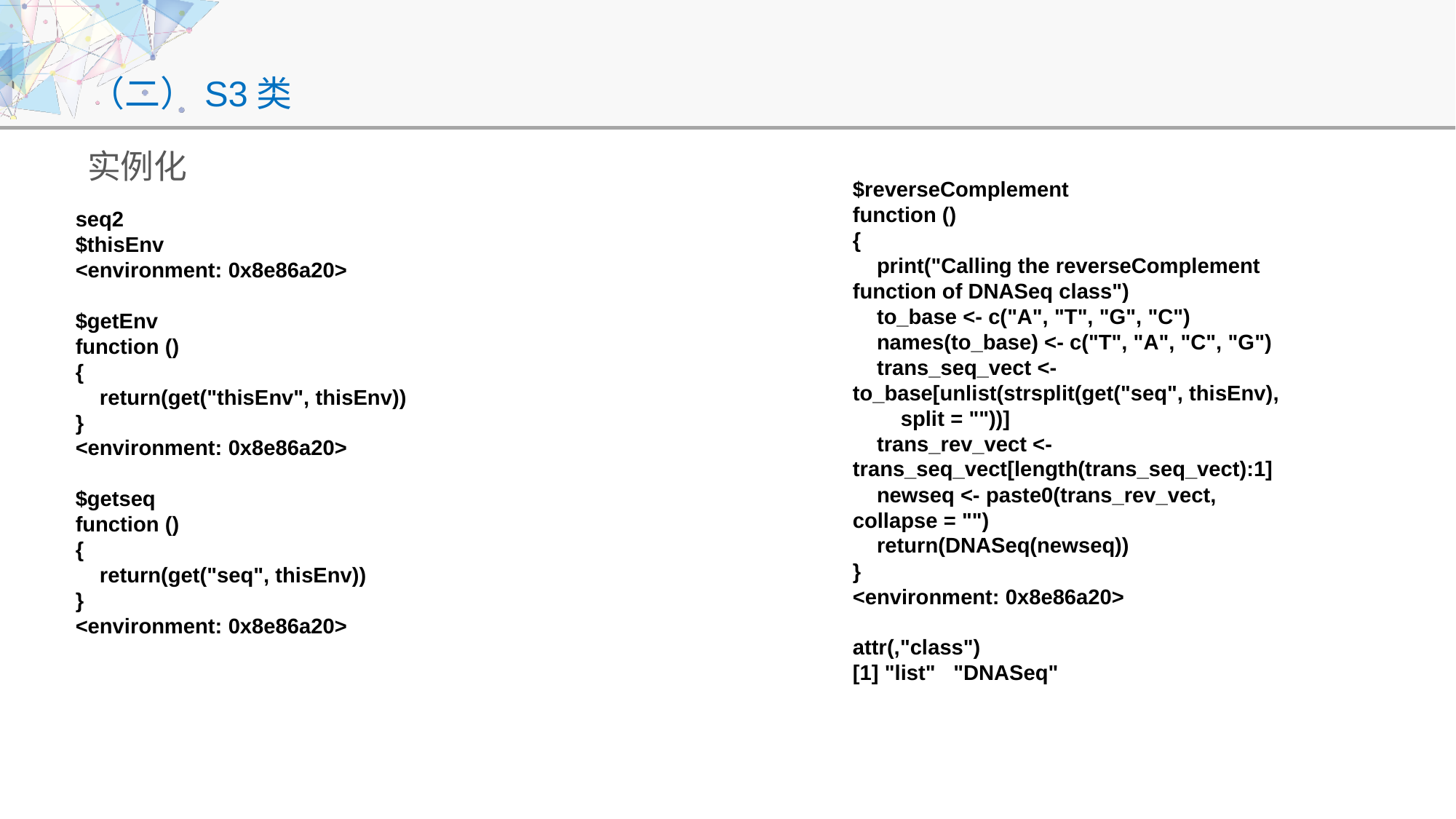

# （二）S3类
实例化
$reverseComplement
function ()
{
    print("Calling the reverseComplement function of DNASeq class")
    to_base <- c("A", "T", "G", "C")
    names(to_base) <- c("T", "A", "C", "G")
    trans_seq_vect <- to_base[unlist(strsplit(get("seq", thisEnv),
        split = ""))]
    trans_rev_vect <- trans_seq_vect[length(trans_seq_vect):1]
    newseq <- paste0(trans_rev_vect, collapse = "")
    return(DNASeq(newseq))
}
<environment: 0x8e86a20>

attr(,"class")
[1] "list"   "DNASeq"

seq2
$thisEnv
<environment: 0x8e86a20>

$getEnv
function ()
{
    return(get("thisEnv", thisEnv))
}
<environment: 0x8e86a20>

$getseq
function ()
{
    return(get("seq", thisEnv))
}
<environment: 0x8e86a20>